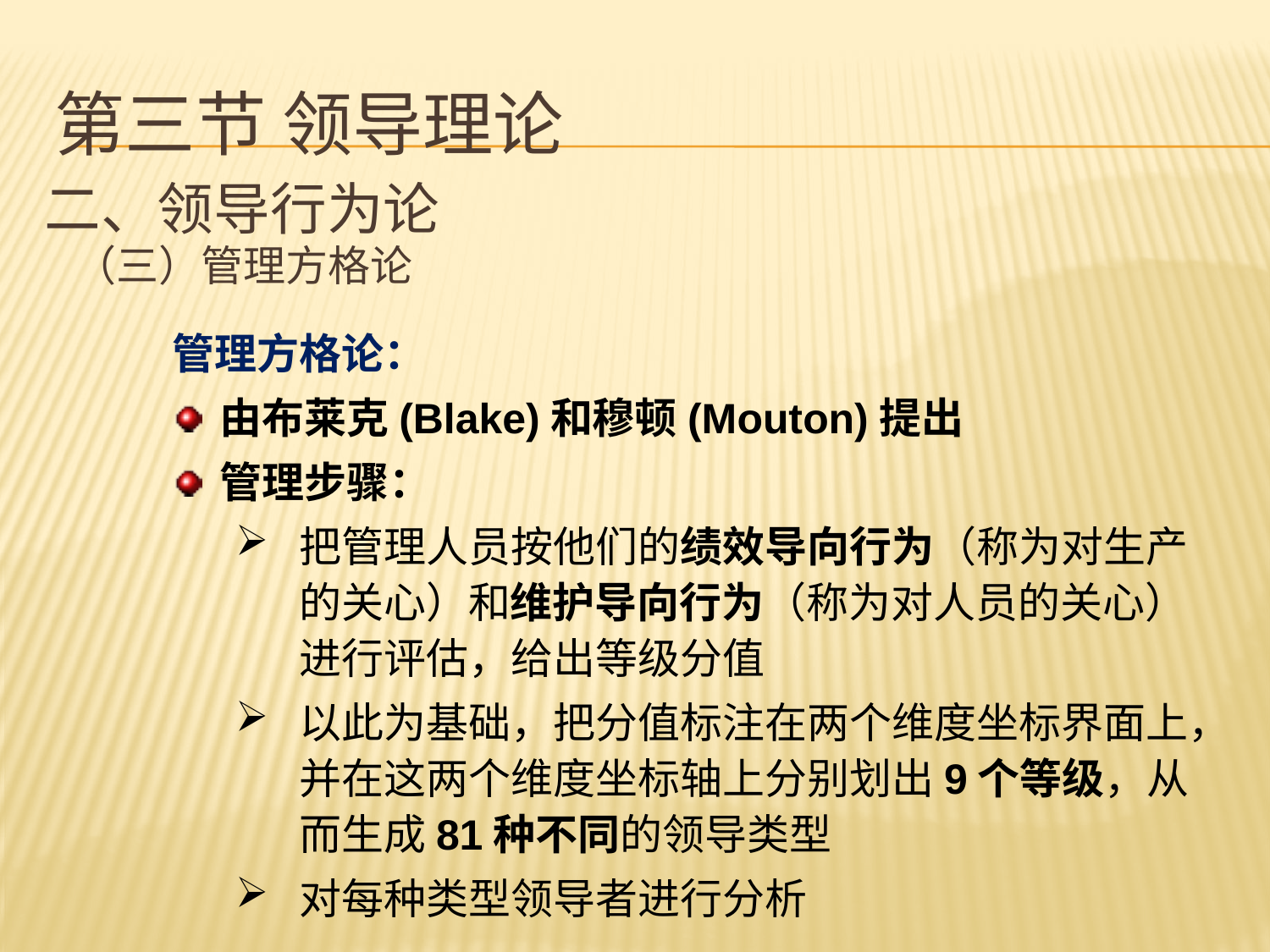

# 第三节 领导理论
二、领导行为论
  （三）管理方格论

管理方格论：
由布莱克(Blake)和穆顿(Mouton)提出
管理步骤：
把管理人员按他们的绩效导向行为（称为对生产的关心）和维护导向行为（称为对人员的关心）进行评估，给出等级分值
以此为基础，把分值标注在两个维度坐标界面上，并在这两个维度坐标轴上分别划出9个等级，从而生成81种不同的领导类型
对每种类型领导者进行分析